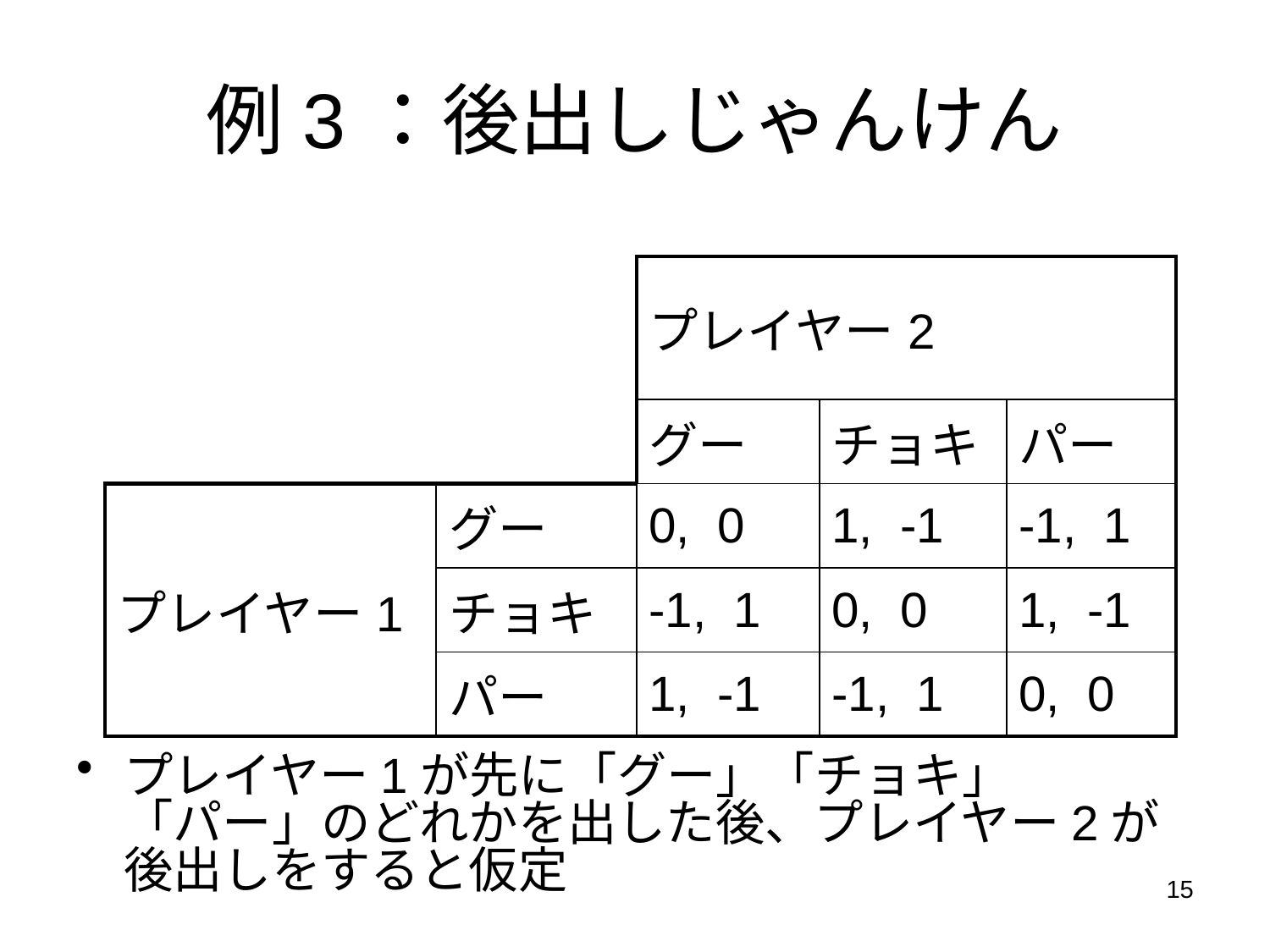

# 例3：後出しじゃんけん

プレイヤー1が先に「グー」「チョキ」「パー」のどれかを出した後、プレイヤー2が後出しをすると仮定
|  |  | プレイヤー2 |  |  |
| --- | --- | --- | --- | --- |
|  |  | グー | チョキ | パー |
| プレイヤー1 | グー | 0, 0 | 1, -1 | -1, 1 |
|  | チョキ | -1, 1 | 0, 0 | 1, -1 |
|  | パー | 1, -1 | -1, 1 | 0, 0 |
15